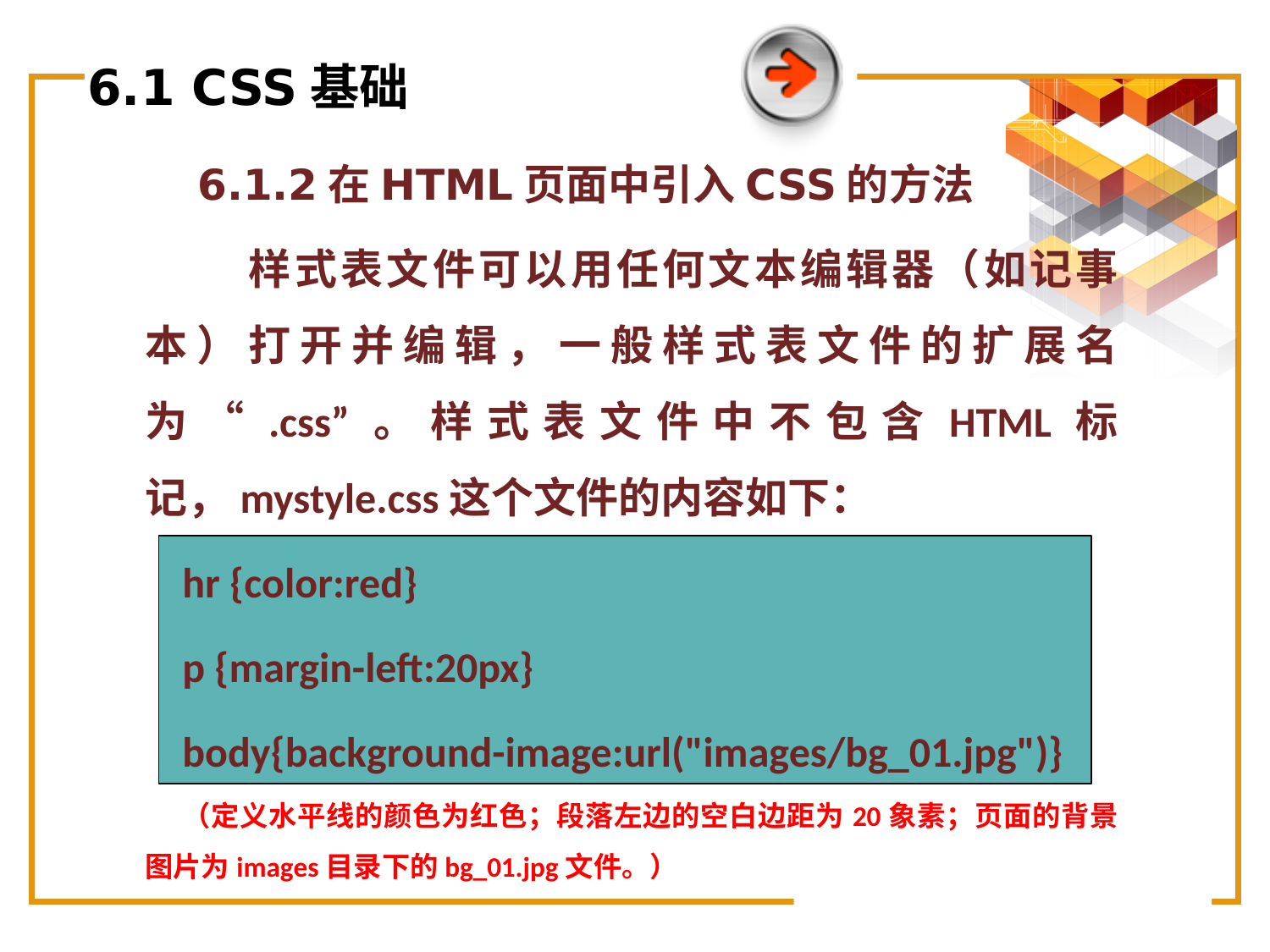

# 6.1 CSS基础
6.1.2在HTML页面中引入CSS的方法
    样式表文件可以用任何文本编辑器（如记事本）打开并编辑，一般样式表文件的扩展名为“.css”。样式表文件中不包含HTML标记，mystyle.css这个文件的内容如下：
hr {color:red}
p {margin-left:20px}
body{background-image:url("images/bg_01.jpg")}
（定义水平线的颜色为红色；段落左边的空白边距为20象素；页面的背景图片为images目录下的bg_01.jpg文件。）